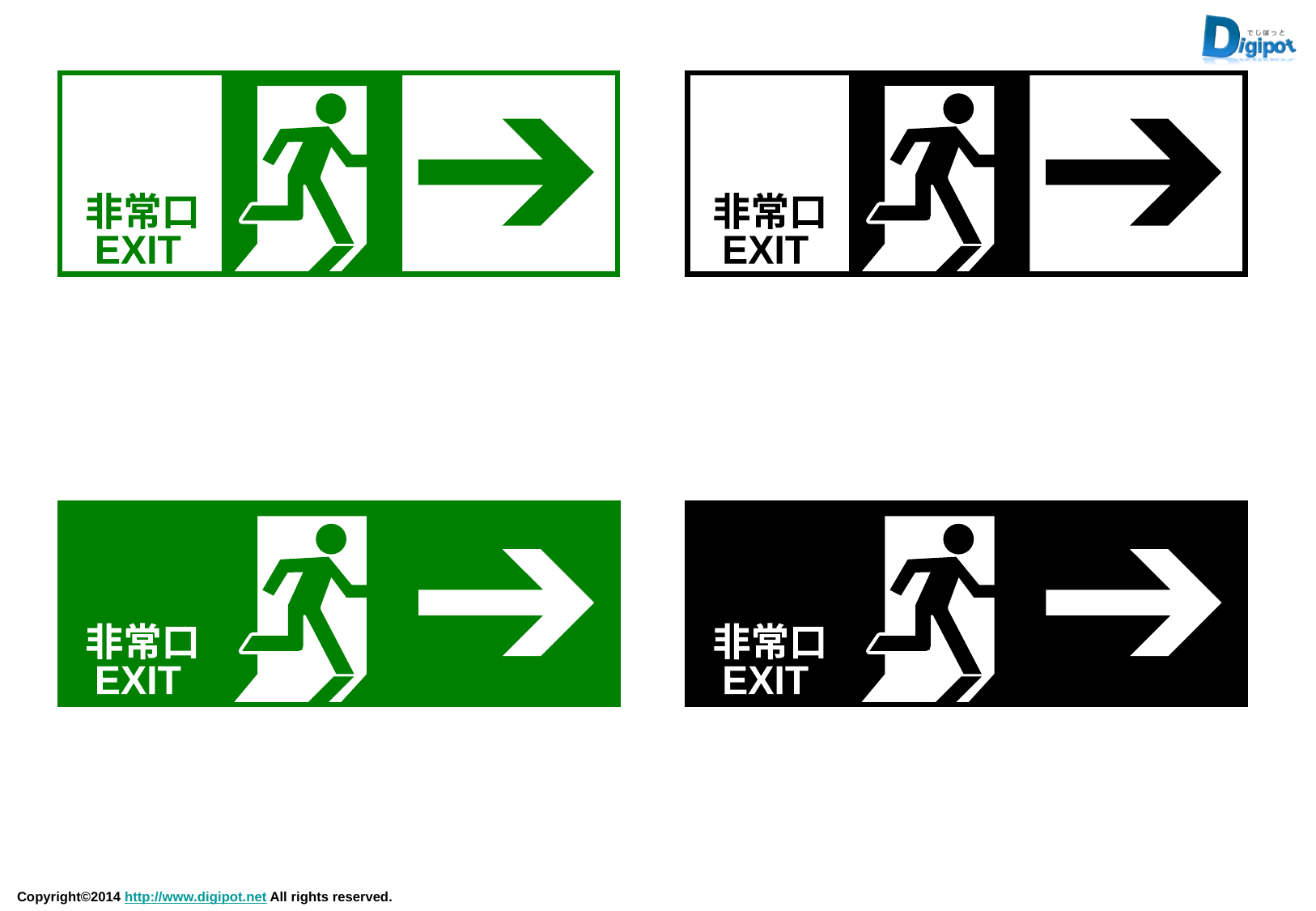

非常口

EXIT

非常口

EXIT

非常口

EXIT

非常口

EXIT